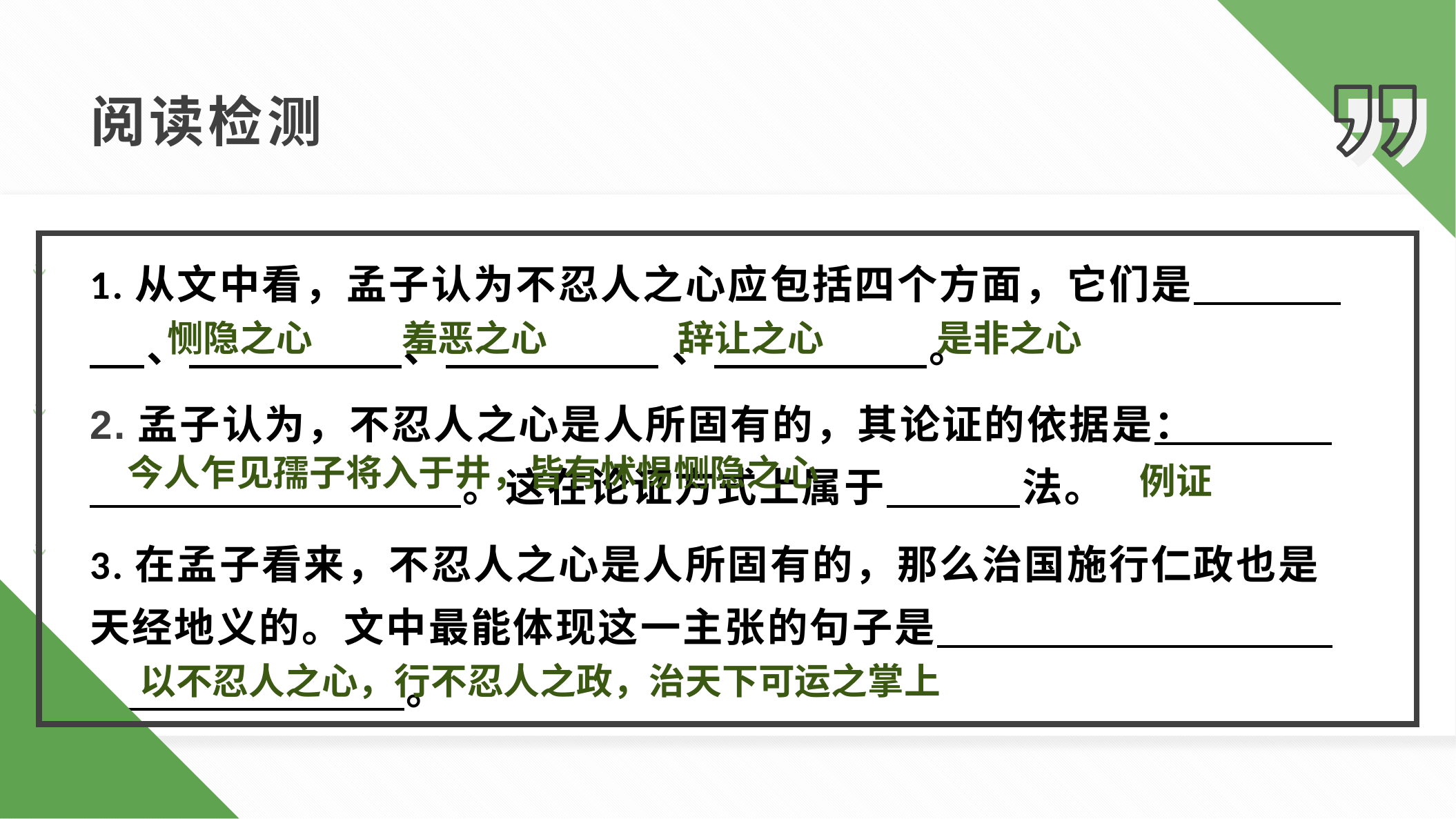

阅读检测

1.从文中看，孟子认为不忍人之心应包括四个方面，它们是                   、                   、                    、                   。
2.孟子认为，不忍人之心是人所固有的，其论证的依据是：                                              。这在论证方式上属于            法。
3.在孟子看来，不忍人之心是人所固有的，那么治国施行仁政也是天经地义的。文中最能体现这一主张的句子是                                                                。
恻隐之心
羞恶之心
辞让之心
是非之心
今人乍见孺子将入于井，皆有怵惕恻隐之心
例证

以不忍人之心，行不忍人之政，治天下可运之掌上